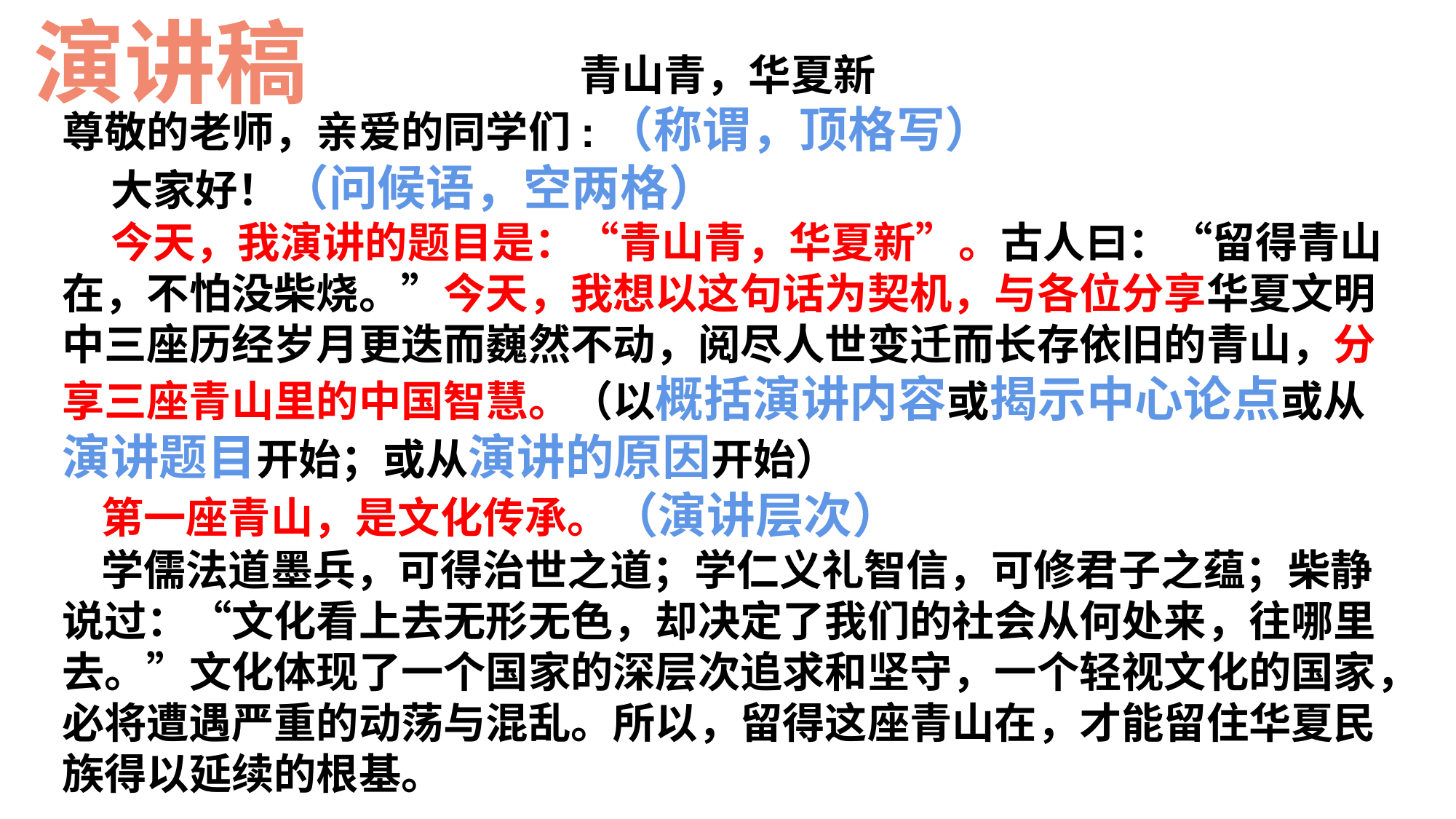

演讲稿
青山青，华夏新
尊敬的老师，亲爱的同学们:（称谓，顶格写）
    大家好！（问候语，空两格）
    今天，我演讲的题目是：“青山青，华夏新”。古人曰：“留得青山在，不怕没柴烧。”今天，我想以这句话为契机，与各位分享华夏文明中三座历经岁月更迭而巍然不动，阅尽人世变迁而长存依旧的青山，分享三座青山里的中国智慧。（以概括演讲内容或揭示中心论点或从演讲题目开始；或从演讲的原因开始）
   第一座青山，是文化传承。（演讲层次）
   学儒法道墨兵，可得治世之道；学仁义礼智信，可修君子之蕴；柴静说过：“文化看上去无形无色，却决定了我们的社会从何处来，往哪里去。”文化体现了一个国家的深层次追求和坚守，一个轻视文化的国家，必将遭遇严重的动荡与混乱。所以，留得这座青山在，才能留住华夏民族得以延续的根基。